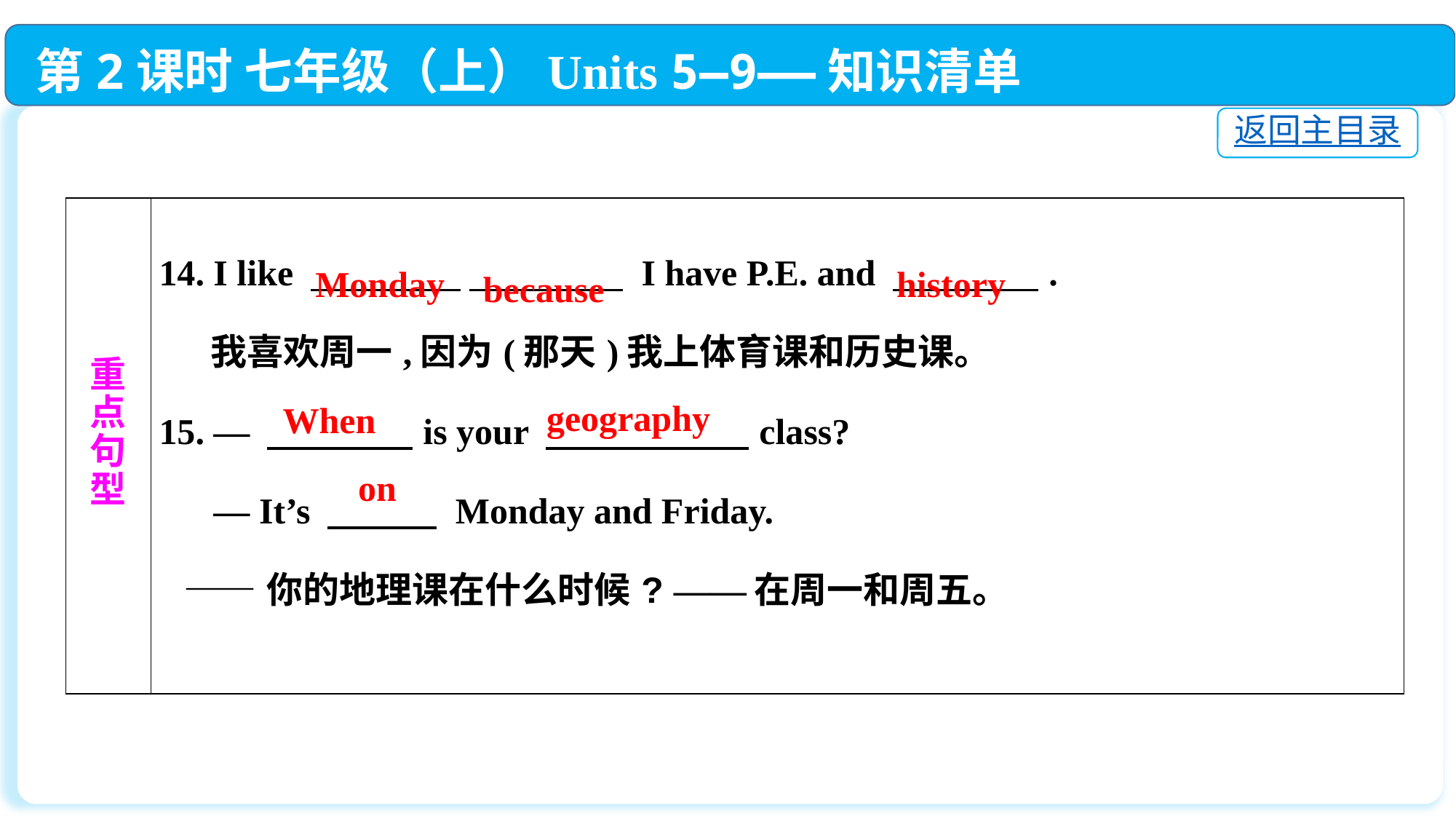

第2课时 七年级（上）Units 5—9——知识清单

返回主目录
| 重 点 句 型 | 14. I like 　　 　 　　　　 I have P.E. and 　　　　.  我喜欢周一,因为(那天)我上体育课和历史课。 15. — 　　　　is your 　　　 　class? — It’s 　　　 Monday and Friday.  ——你的地理课在什么时候? ——在周一和周五。 |
| --- | --- |
Monday
history
because
geography
When
on